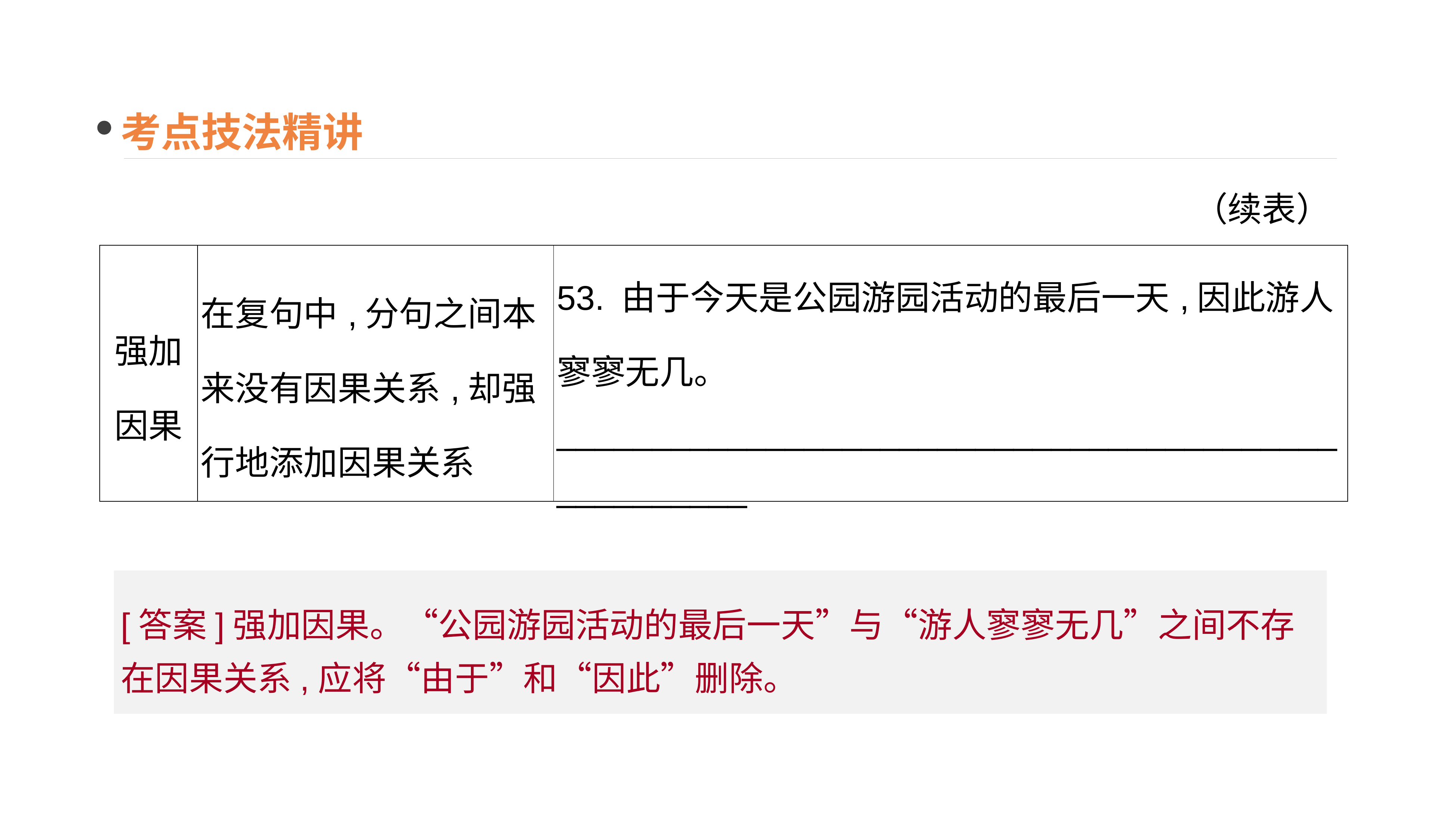

考点技法精讲

（续表）
| 强加因果 | 在复句中,分句之间本来没有因果关系,却强行地添加因果关系 | 53. 由于今天是公园游园活动的最后一天,因此游人寥寥无几。 \_\_\_\_\_\_\_\_\_\_\_\_\_\_\_\_\_\_\_\_\_\_\_\_\_\_\_\_\_\_\_\_\_\_\_\_\_\_\_\_\_\_\_\_\_\_\_\_\_\_\_ |
| --- | --- | --- |

[答案]强加因果。“公园游园活动的最后一天”与“游人寥寥无几”之间不存在因果关系,应将“由于”和“因此”删除。